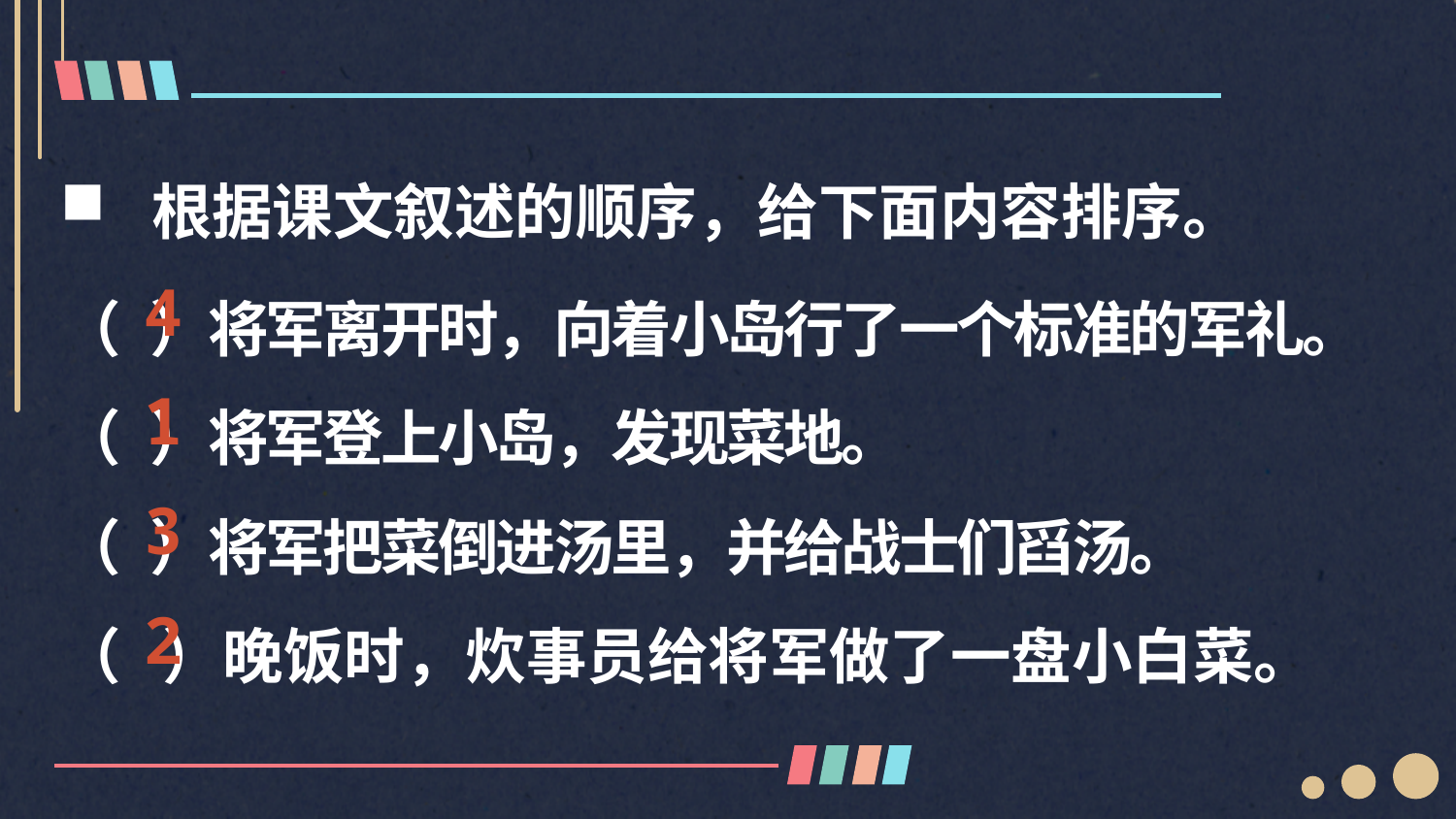

根据课文叙述的顺序，给下面内容排序。
（   ）将军离开时，向着小岛行了一个标准的军礼。
（   ）将军登上小岛，发现菜地。
（   ）将军把菜倒进汤里，并给战士们舀汤。
（   ）晚饭时，炊事员给将军做了一盘小白菜。
4
1
3
2